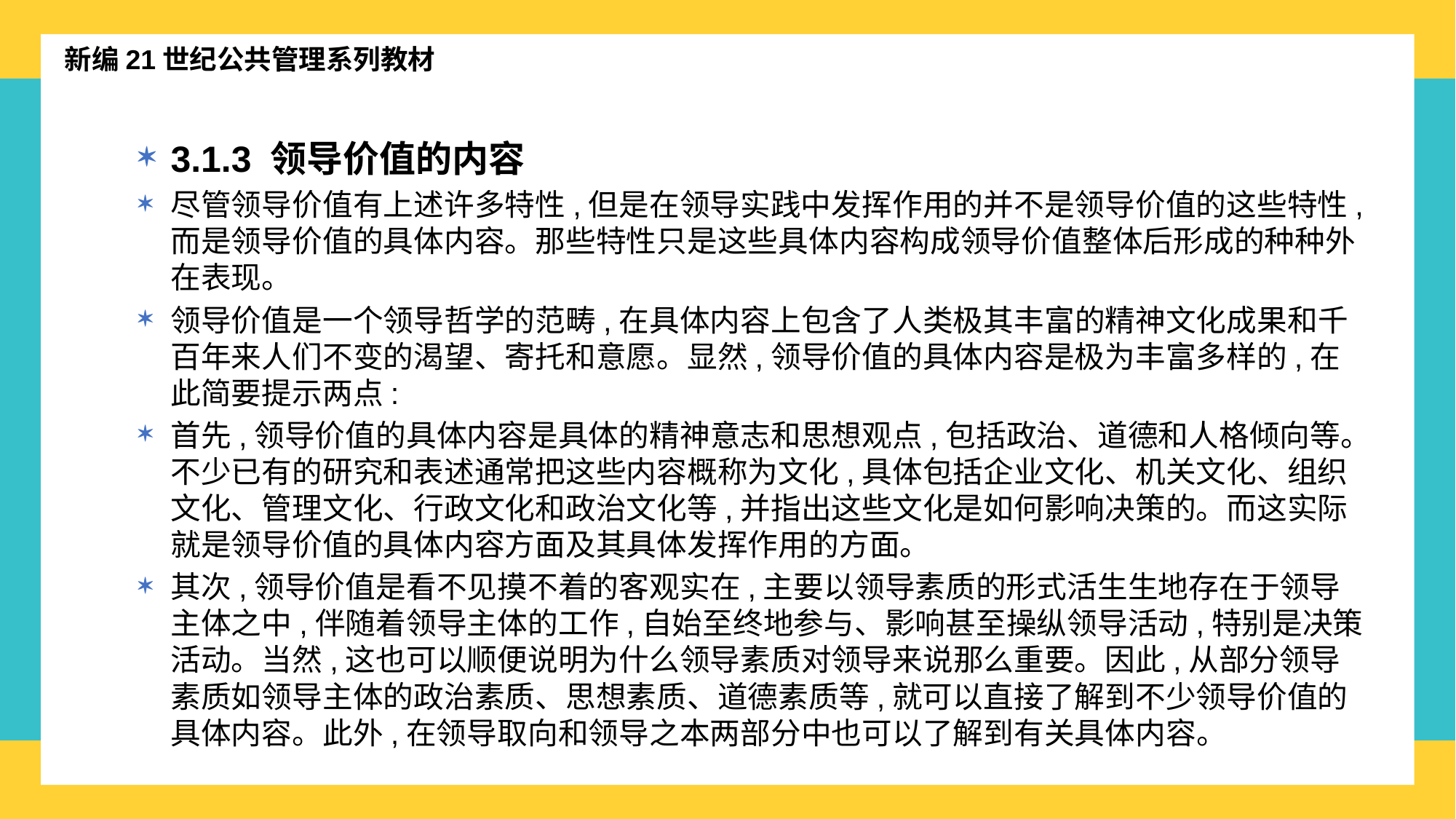

新编21世纪公共管理系列教材
3.1.3 领导价值的内容
尽管领导价值有上述许多特性,但是在领导实践中发挥作用的并不是领导价值的这些特性,而是领导价值的具体内容。那些特性只是这些具体内容构成领导价值整体后形成的种种外在表现。
领导价值是一个领导哲学的范畴,在具体内容上包含了人类极其丰富的精神文化成果和千百年来人们不变的渴望、寄托和意愿。显然,领导价值的具体内容是极为丰富多样的,在此简要提示两点:
首先,领导价值的具体内容是具体的精神意志和思想观点,包括政治、道德和人格倾向等。不少已有的研究和表述通常把这些内容概称为文化,具体包括企业文化、机关文化、组织文化、管理文化、行政文化和政治文化等,并指出这些文化是如何影响决策的。而这实际就是领导价值的具体内容方面及其具体发挥作用的方面。
其次,领导价值是看不见摸不着的客观实在,主要以领导素质的形式活生生地存在于领导主体之中,伴随着领导主体的工作,自始至终地参与、影响甚至操纵领导活动,特别是决策活动。当然,这也可以顺便说明为什么领导素质对领导来说那么重要。因此,从部分领导素质如领导主体的政治素质、思想素质、道德素质等,就可以直接了解到不少领导价值的具体内容。此外,在领导取向和领导之本两部分中也可以了解到有关具体内容。